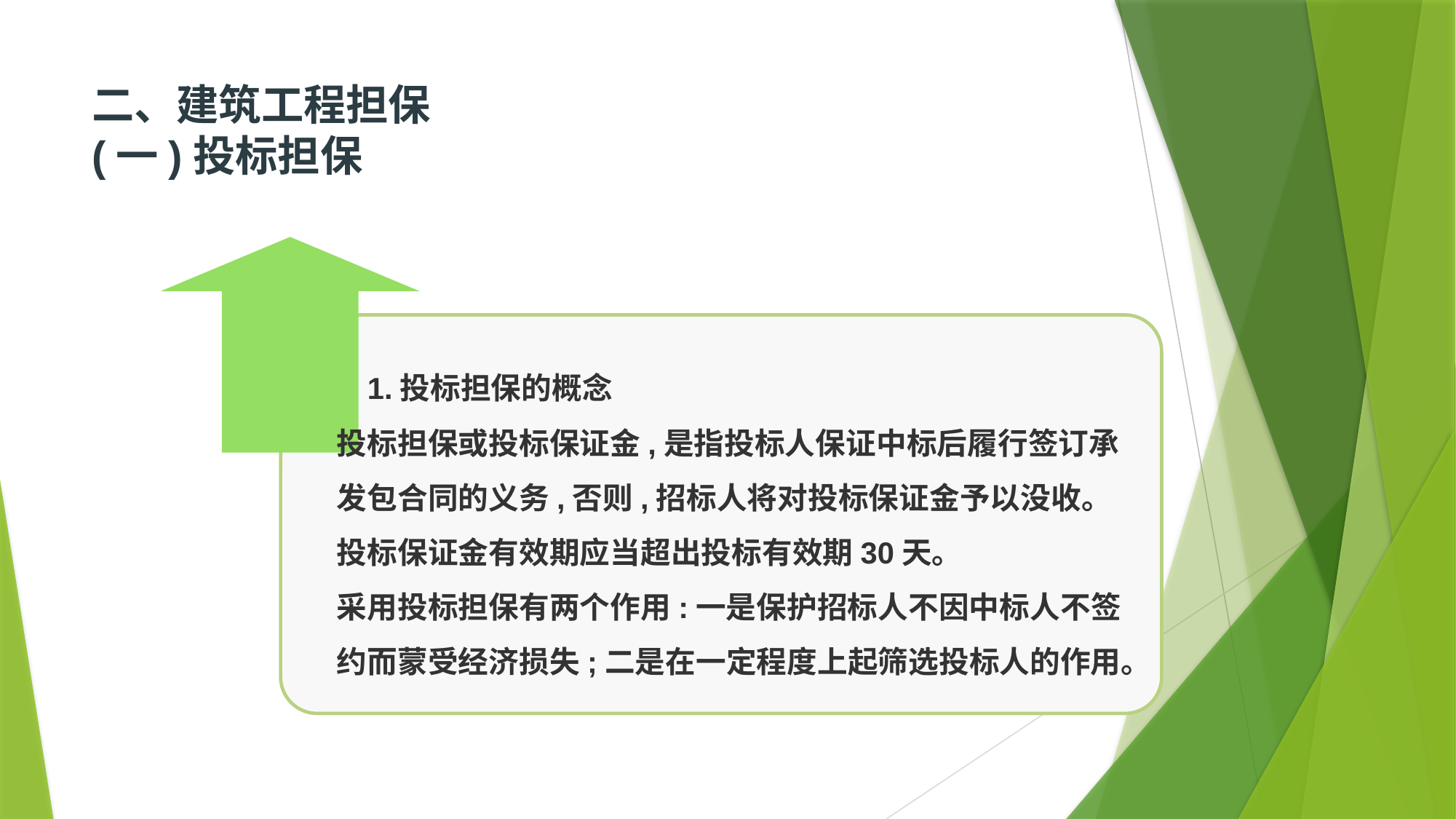

# 二、建筑工程担保 (一)投标担保

   1.投标担保的概念
投标担保或投标保证金,是指投标人保证中标后履行签订承发包合同的义务,否则,招标人将对投标保证金予以没收。
投标保证金有效期应当超出投标有效期30天。
采用投标担保有两个作用:一是保护招标人不因中标人不签约而蒙受经济损失;二是在一定程度上起筛选投标人的作用。